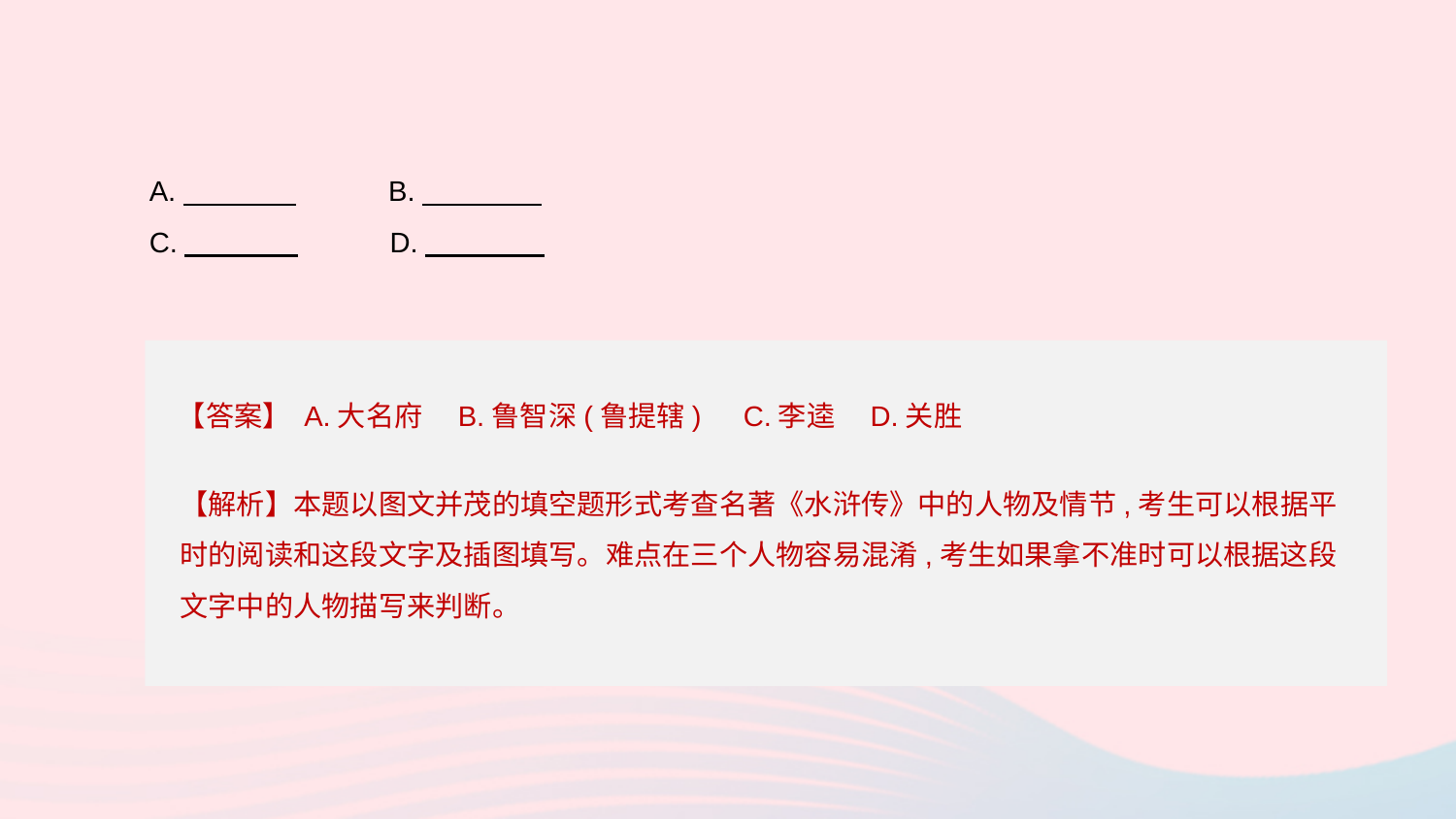

A.　　　　　　　B.
C.　　　　　　　D.

【答案】 A.大名府　B.鲁智深(鲁提辖)　C.李逵　D.关胜
【解析】本题以图文并茂的填空题形式考查名著《水浒传》中的人物及情节,考生可以根据平时的阅读和这段文字及插图填写。难点在三个人物容易混淆,考生如果拿不准时可以根据这段文字中的人物描写来判断。